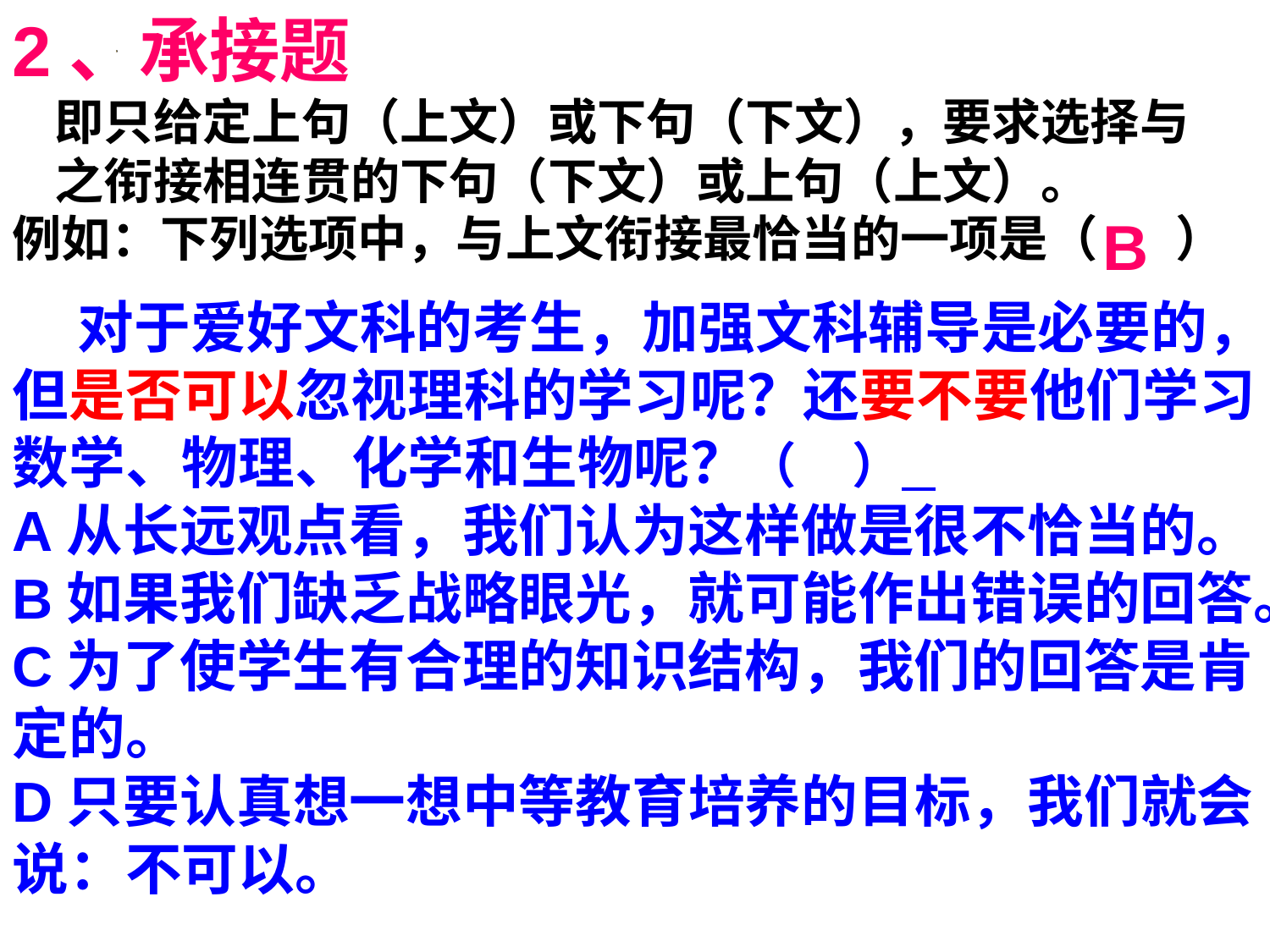

2、承接题
即只给定上句（上文）或下句（下文），要求选择与之衔接相连贯的下句（下文）或上句（上文）。
例如：下列选项中，与上文衔接最恰当的一项是（       ）
B
        对于爱好文科的考生，加强文科辅导是必要的，但是否可以忽视理科的学习呢？还要不要他们学习数学、物理、化学和生物呢？（     ）
A从长远观点看，我们认为这样做是很不恰当的。
B如果我们缺乏战略眼光，就可能作出错误的回答。
C为了使学生有合理的知识结构，我们的回答是肯
定的。
D只要认真想一想中等教育培养的目标，我们就会说：不可以。